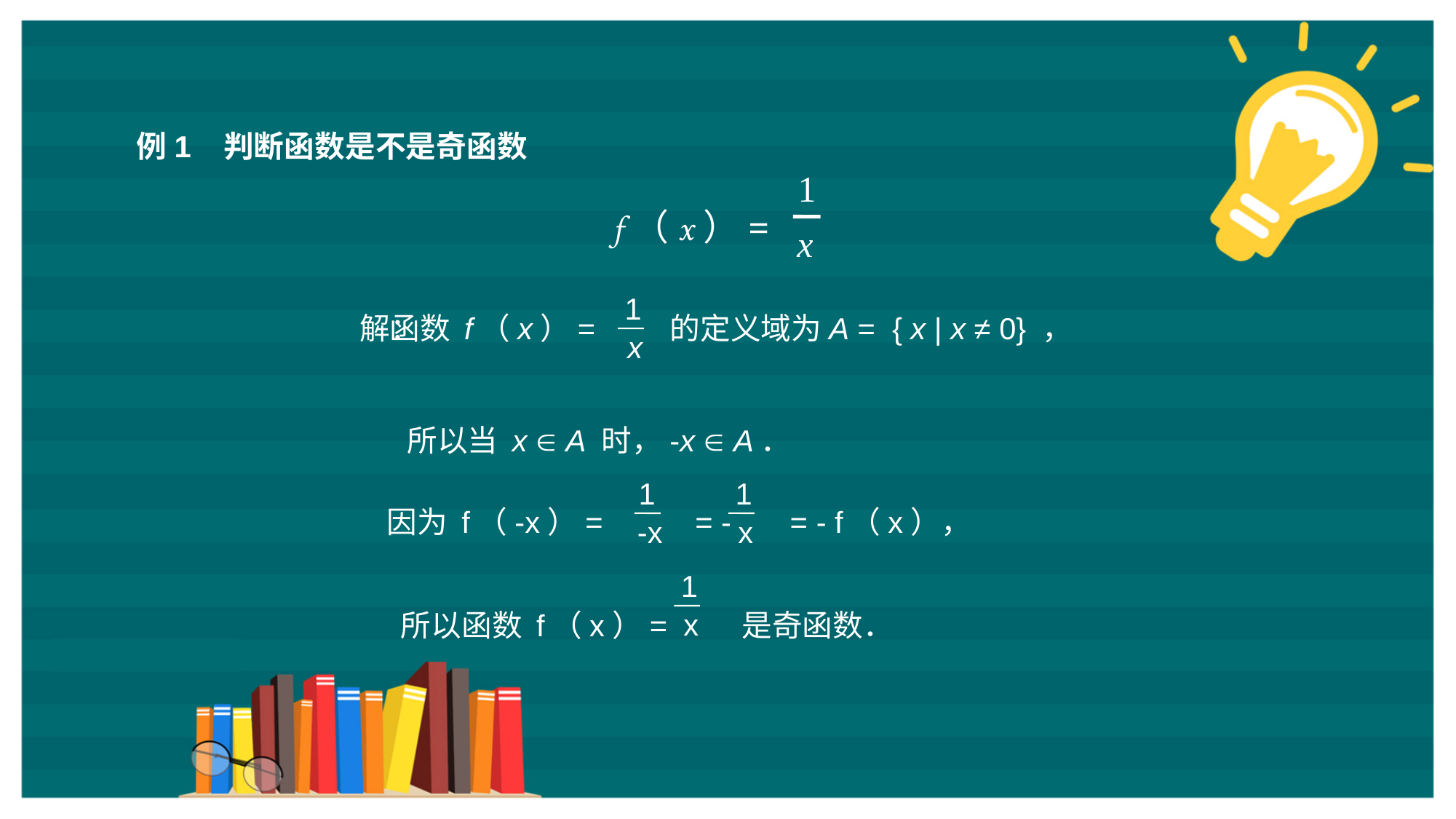

例1   判断函数是不是奇函数
1
x

f（x）=
1
 x

函数 f（x）=        的定义域为A =  { x | x ≠ 0} ，
解：
所以当 x ∈ A 时，-x ∈ A．
1
1
因为 f（-x）=           = -       = - f（x），
 -x
 x

所以函数 f（x）=        是奇函数．
1
 x